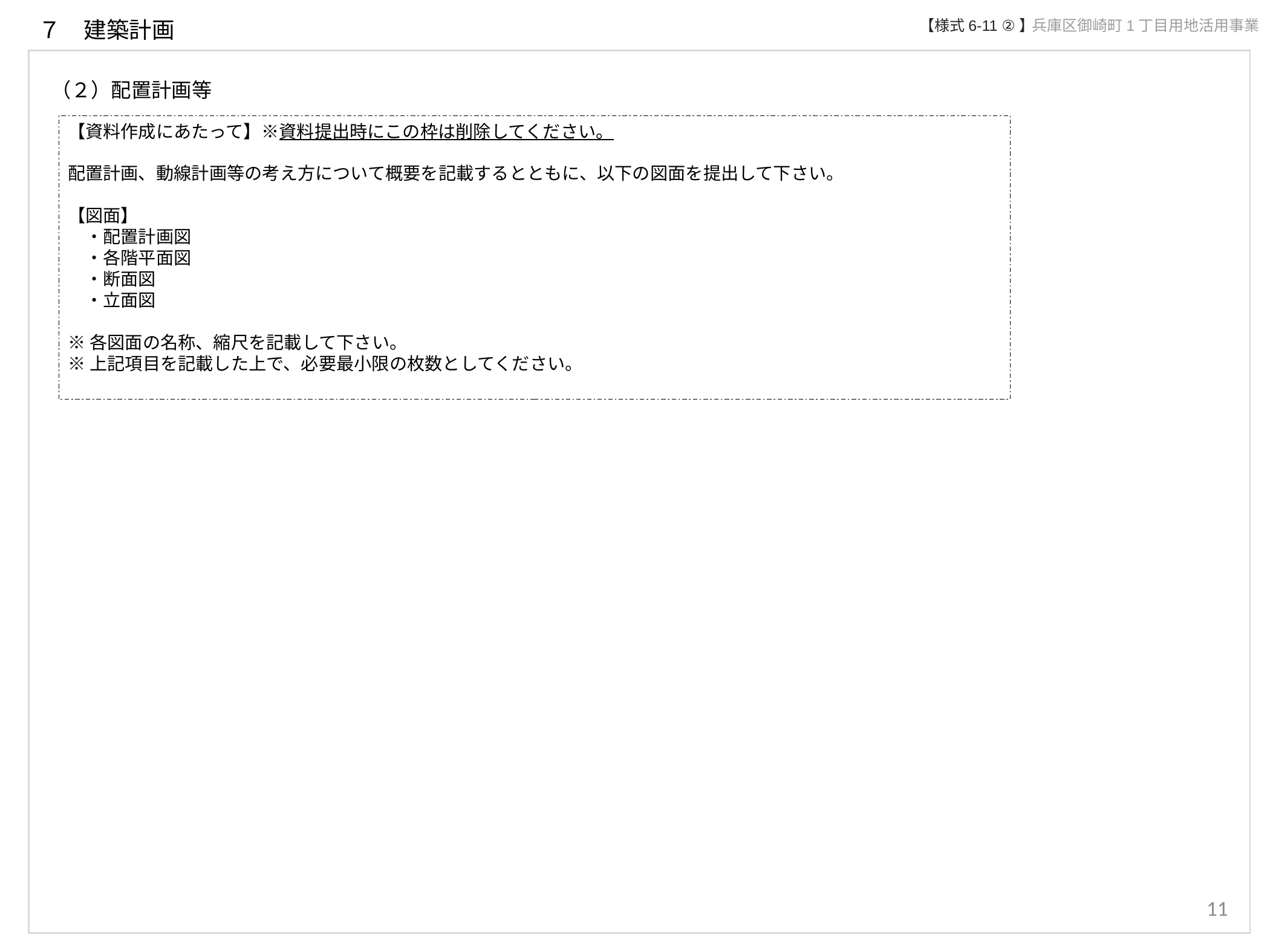

７　建築計画
【様式6-11 ②】
兵庫区御崎町1丁目用地活用事業

（２）配置計画等
【資料作成にあたって】※資料提出時にこの枠は削除してください。

配置計画、動線計画等の考え方について概要を記載するとともに、以下の図面を提出して下さい。

【図面】
　・配置計画図
　・各階平面図
　・断面図
　・立面図

※各図面の名称、縮尺を記載して下さい。
※上記項目を記載した上で、必要最小限の枚数としてください。

11